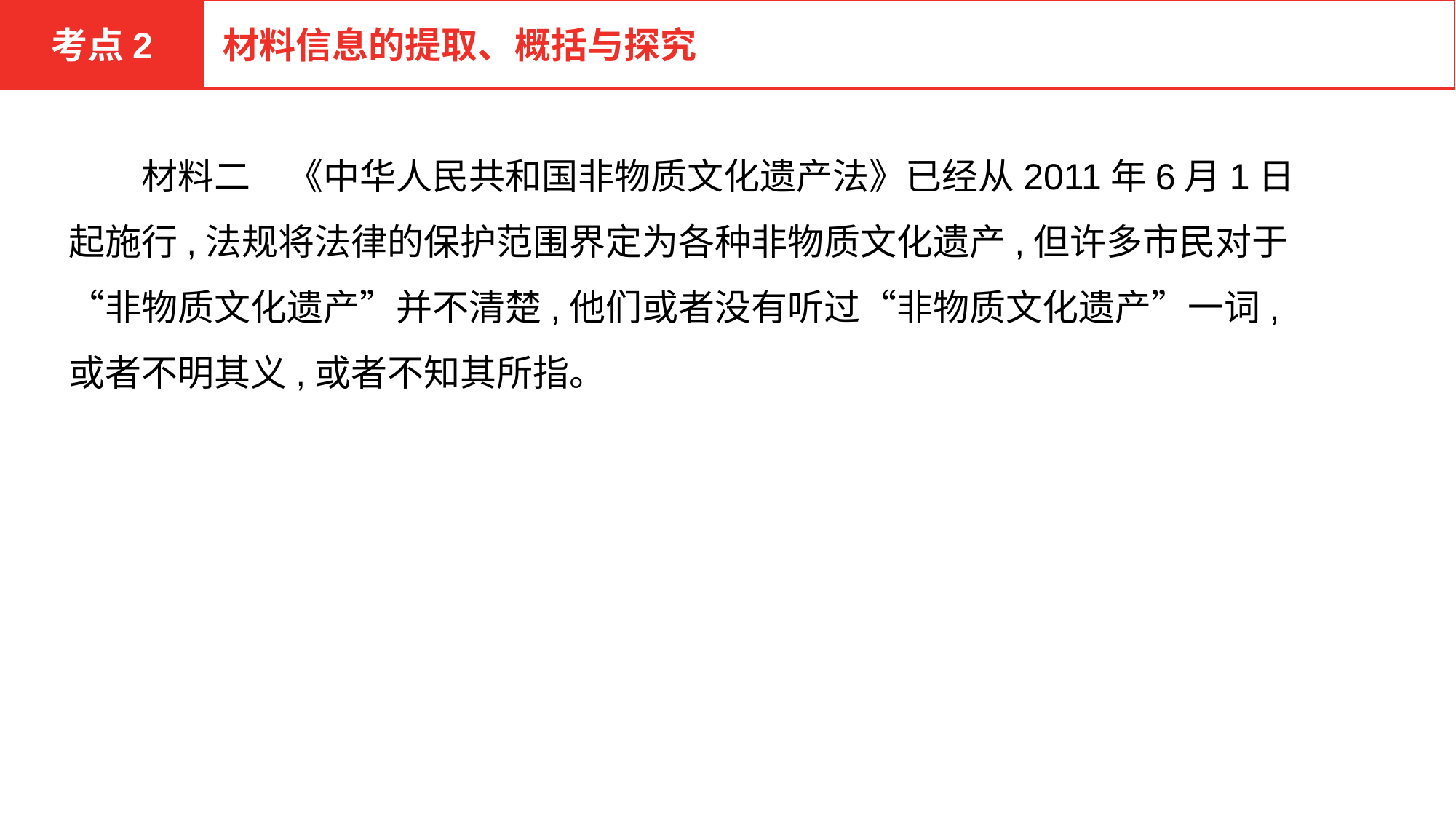

考点2
材料信息的提取、概括与探究
　　材料二　《中华人民共和国非物质文化遗产法》已经从2011年6月1日起施行,法规将法律的保护范围界定为各种非物质文化遗产,但许多市民对于“非物质文化遗产”并不清楚,他们或者没有听过“非物质文化遗产”一词,或者不明其义,或者不知其所指。